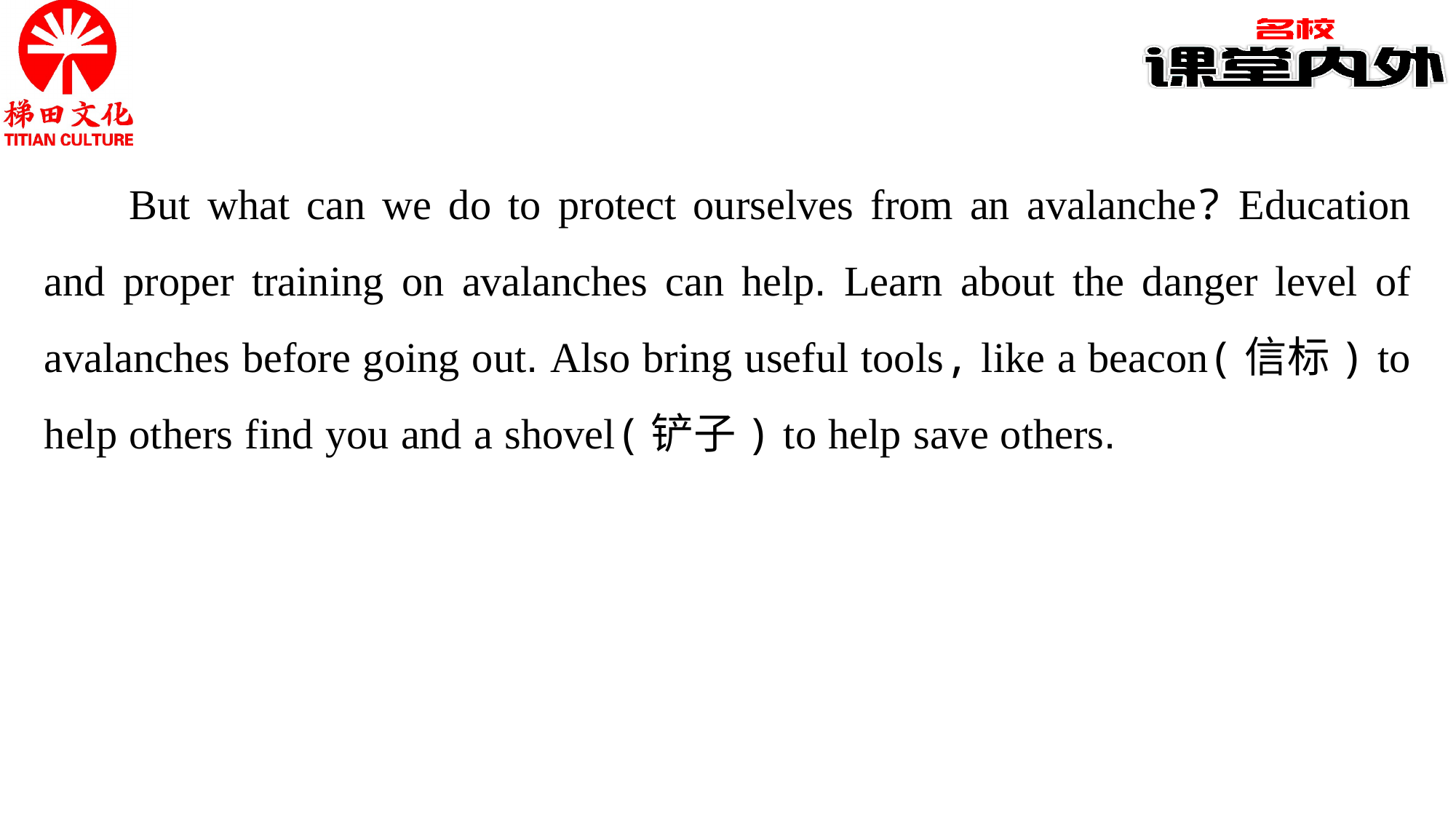

But what can we do to protect ourselves from an avalanche? Education and proper training on avalanches can help. Learn about the danger level of avalanches before going out. Also bring useful tools, like a beacon(信标) to help others find you and a shovel(铲子) to help save others.